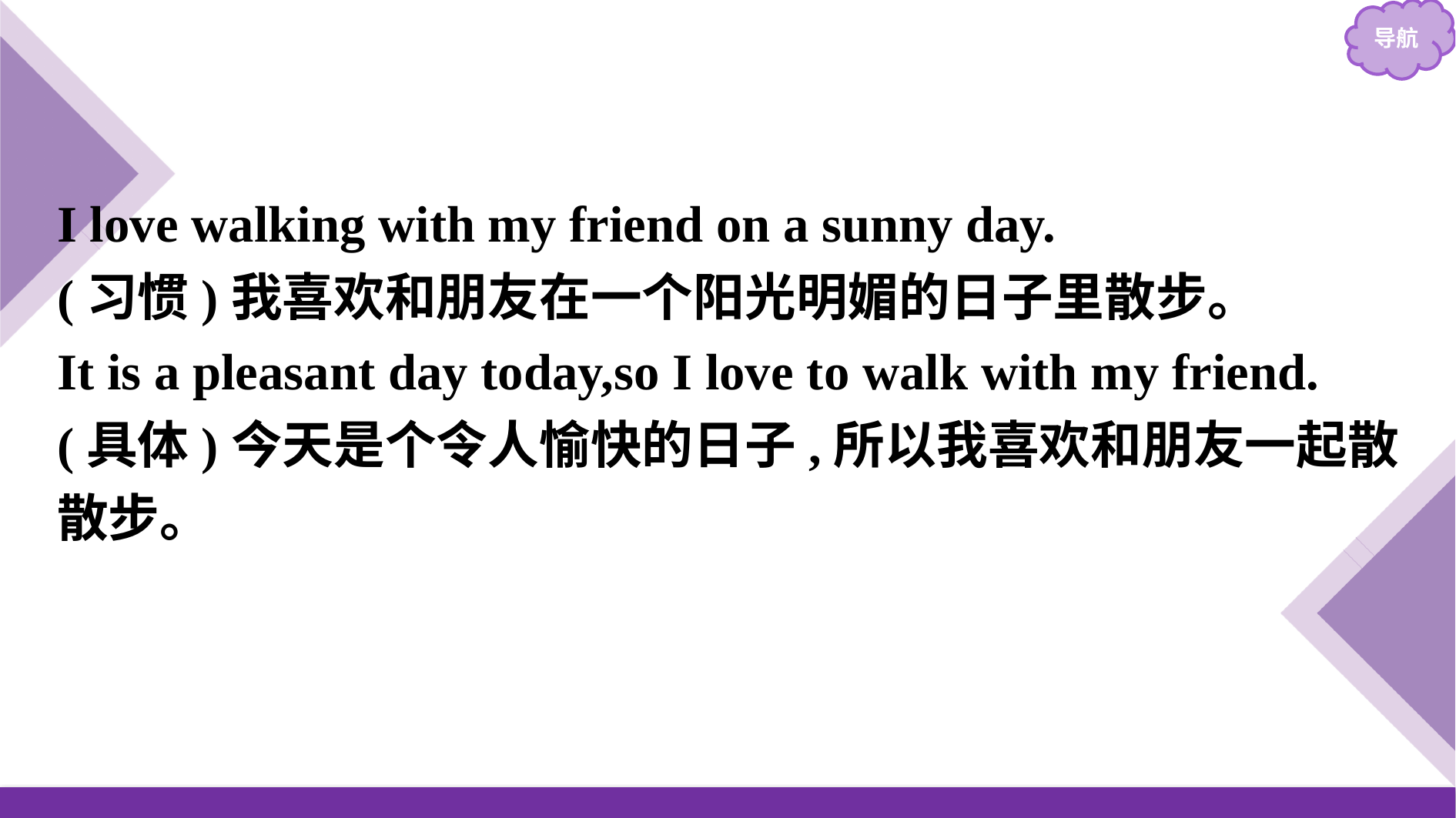

I love walking with my friend on a sunny day.
(习惯)我喜欢和朋友在一个阳光明媚的日子里散步。
It is a pleasant day today,so I love to walk with my friend.
(具体)今天是个令人愉快的日子,所以我喜欢和朋友一起散散步。